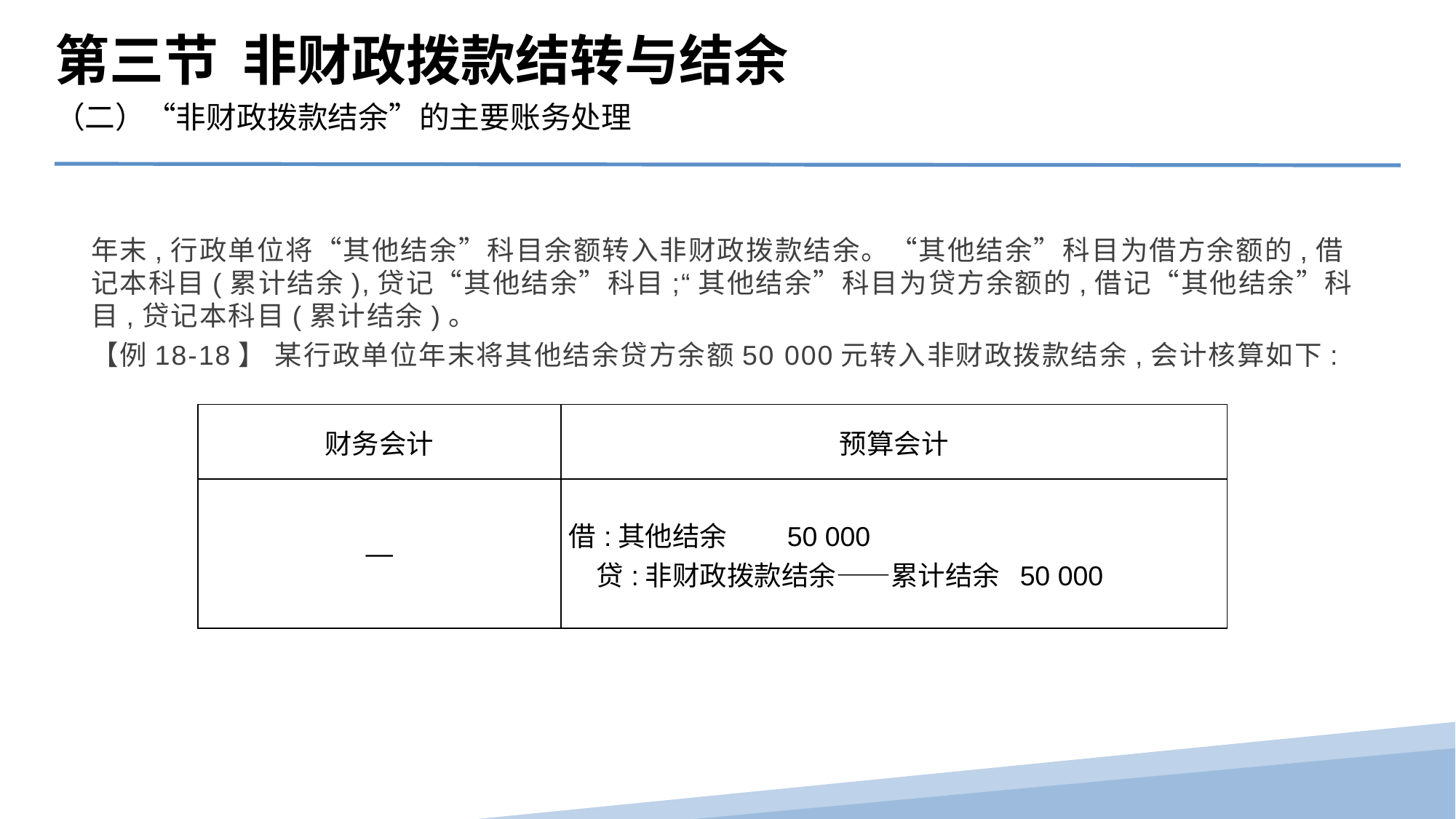

第三节  非财政拨款结转与结余
（二）“非财政拨款结余”的主要账务处理

年末,行政单位将“其他结余”科目余额转入非财政拨款结余。“其他结余”科目为借方余额的,借记本科目(累计结余),贷记“其他结余”科目;“其他结余”科目为贷方余额的,借记“其他结余”科目,贷记本科目(累计结余)。
【例18-18】 某行政单位年末将其他结余贷方余额50 000元转入非财政拨款结余,会计核算如下:
| 财务会计 | 预算会计 |
| --- | --- |
| — | 借:其他结余 50 000 贷:非财政拨款结余——累计结余 50 000 |